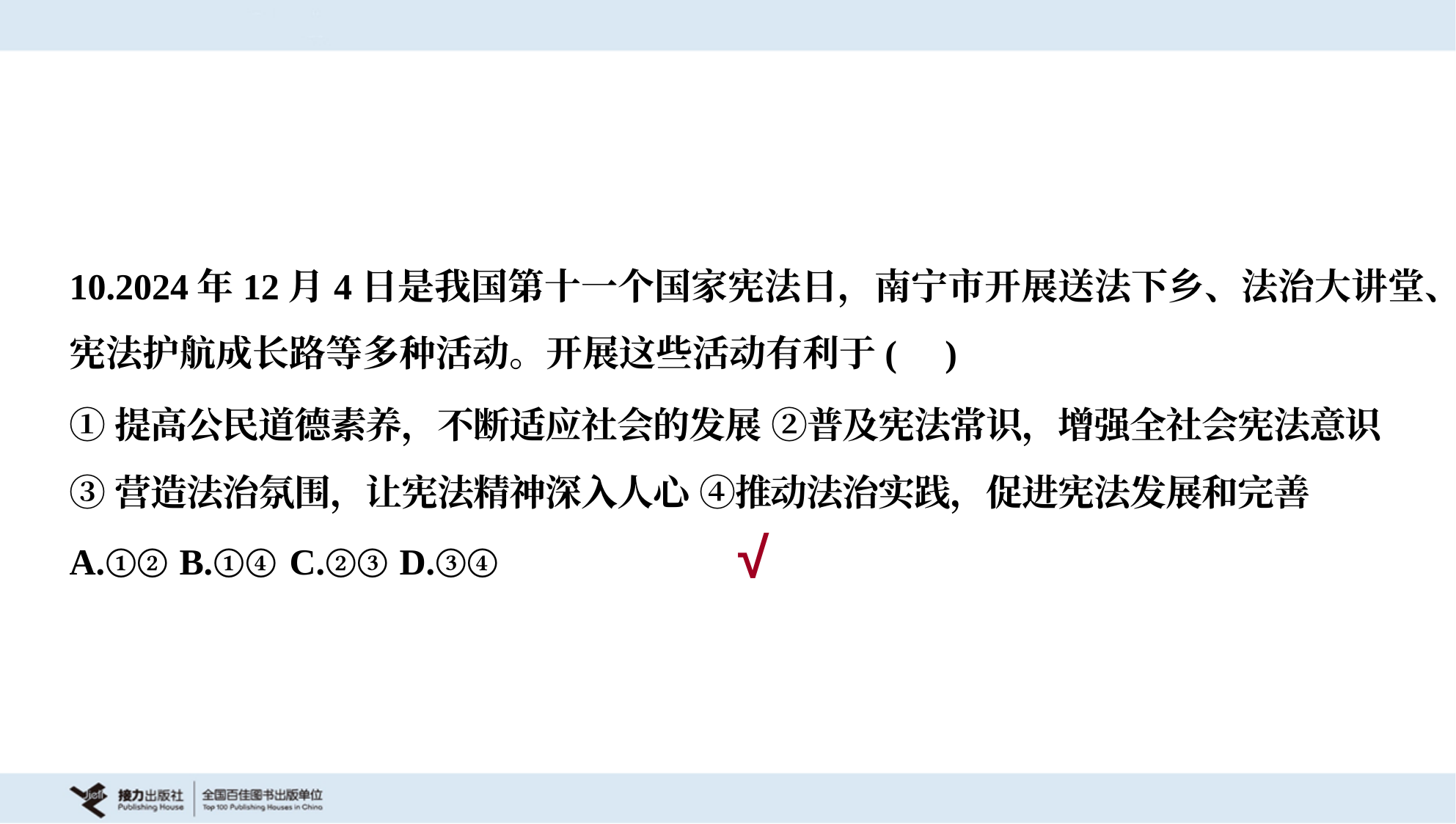

10.2024年12月4日是我国第十一个国家宪法日，南宁市开展送法下乡、法治大讲堂、
宪法护航成长路等多种活动。开展这些活动有利于(     )
①提高公民道德素养，不断适应社会的发展 ②普及宪法常识，增强全社会宪法意识
③营造法治氛围，让宪法精神深入人心 ④推动法治实践，促进宪法发展和完善
A.①②	B.①④	C.②③	D.③④
√